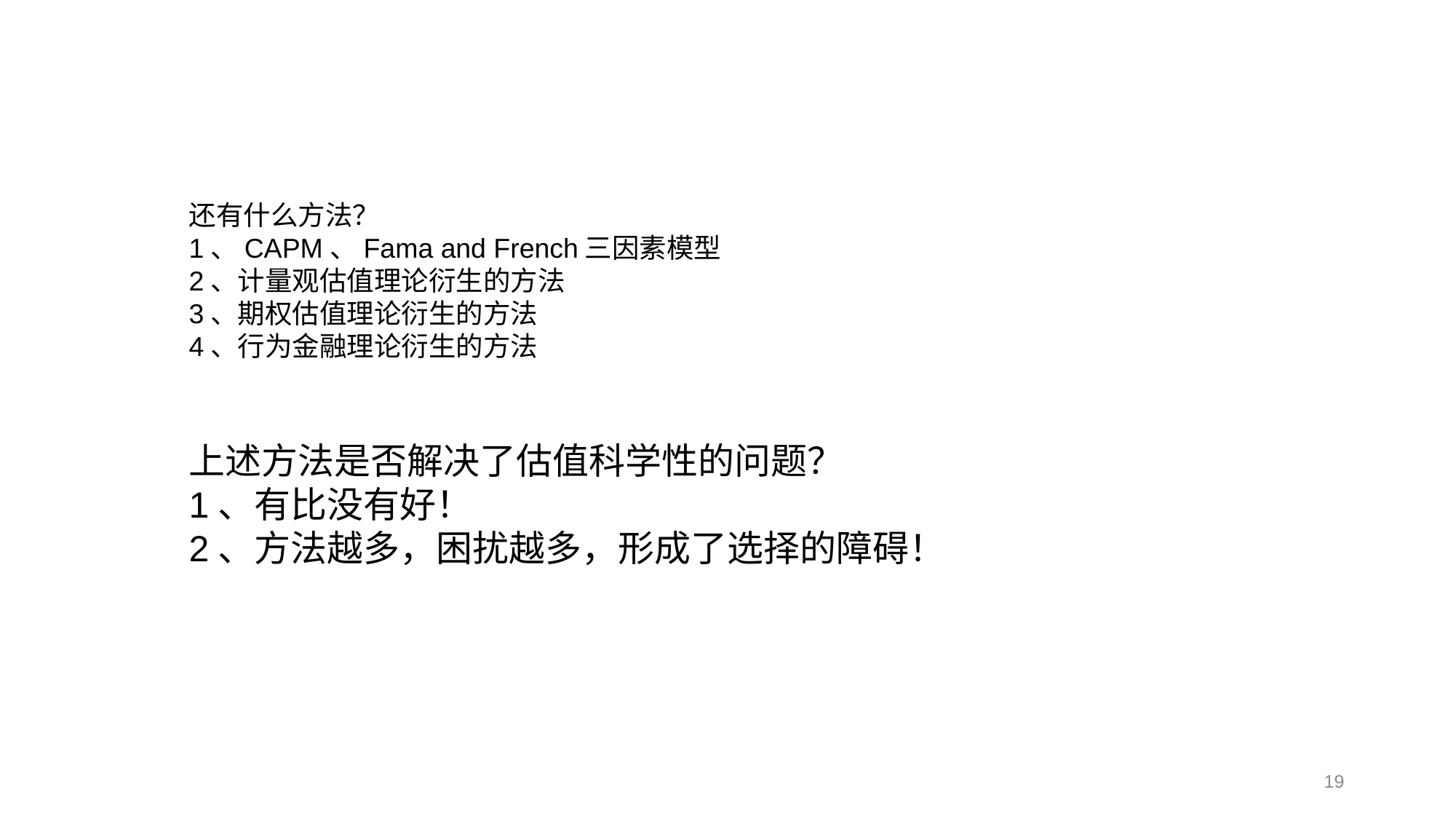

还有什么方法？
1、CAPM、Fama and French三因素模型
2、计量观估值理论衍生的方法
3、期权估值理论衍生的方法
4、行为金融理论衍生的方法
上述方法是否解决了估值科学性的问题？
1、有比没有好！
2、方法越多，困扰越多，形成了选择的障碍！
19